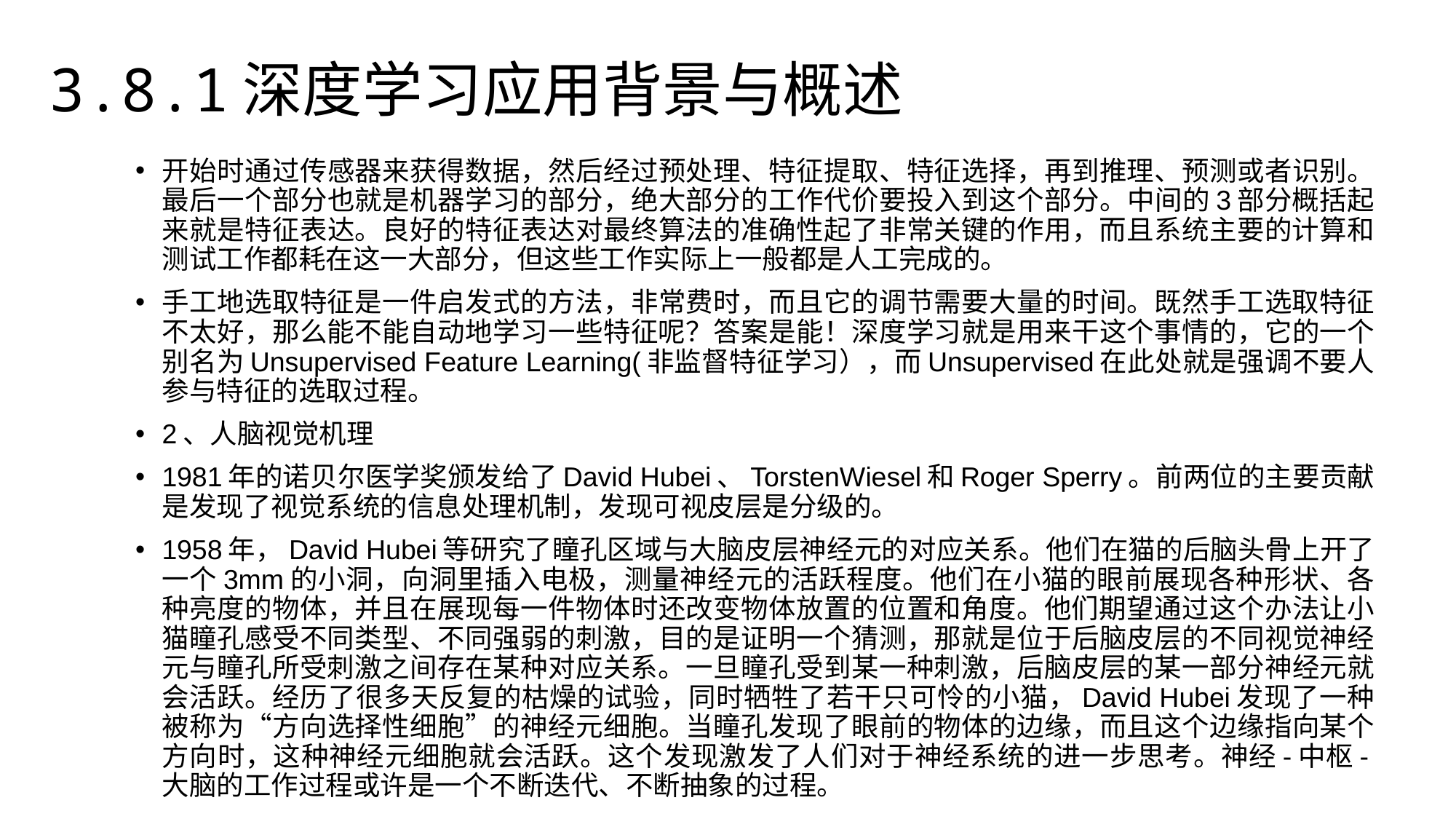

3.8.1深度学习应用背景与概述
开始时通过传感器来获得数据，然后经过预处理、特征提取、特征选择，再到推理、预测或者识别。最后一个部分也就是机器学习的部分，绝大部分的工作代价要投入到这个部分。中间的3部分概括起来就是特征表达。良好的特征表达对最终算法的准确性起了非常关键的作用，而且系统主要的计算和测试工作都耗在这一大部分，但这些工作实际上一般都是人工完成的。
手工地选取特征是一件启发式的方法，非常费时，而且它的调节需要大量的时间。既然手工选取特征不太好，那么能不能自动地学习一些特征呢？答案是能！深度学习就是用来干这个事情的，它的一个别名为Unsupervised Feature Learning(非监督特征学习），而Unsupervised在此处就是强调不要人参与特征的选取过程。
2、人脑视觉机理
1981年的诺贝尔医学奖颁发给了David Hubei、TorstenWiesel和Roger Sperry。前两位的主要贡献是发现了视觉系统的信息处理机制，发现可视皮层是分级的。
1958年，David Hubei等研究了瞳孔区域与大脑皮层神经元的对应关系。他们在猫的后脑头骨上开了一个3mm的小洞，向洞里插入电极，测量神经元的活跃程度。他们在小猫的眼前展现各种形状、各种亮度的物体，并且在展现每一件物体时还改变物体放置的位置和角度。他们期望通过这个办法让小猫瞳孔感受不同类型、不同强弱的刺激，目的是证明一个猜测，那就是位于后脑皮层的不同视觉神经元与瞳孔所受刺激之间存在某种对应关系。一旦瞳孔受到某一种刺激，后脑皮层的某一部分神经元就会活跃。经历了很多天反复的枯燥的试验，同时牺牲了若干只可怜的小猫，David Hubei发现了一种被称为“方向选择性细胞”的神经元细胞。当瞳孔发现了眼前的物体的边缘，而且这个边缘指向某个方向时，这种神经元细胞就会活跃。这个发现激发了人们对于神经系统的进一步思考。神经-中枢-大脑的工作过程或许是一个不断迭代、不断抽象的过程。